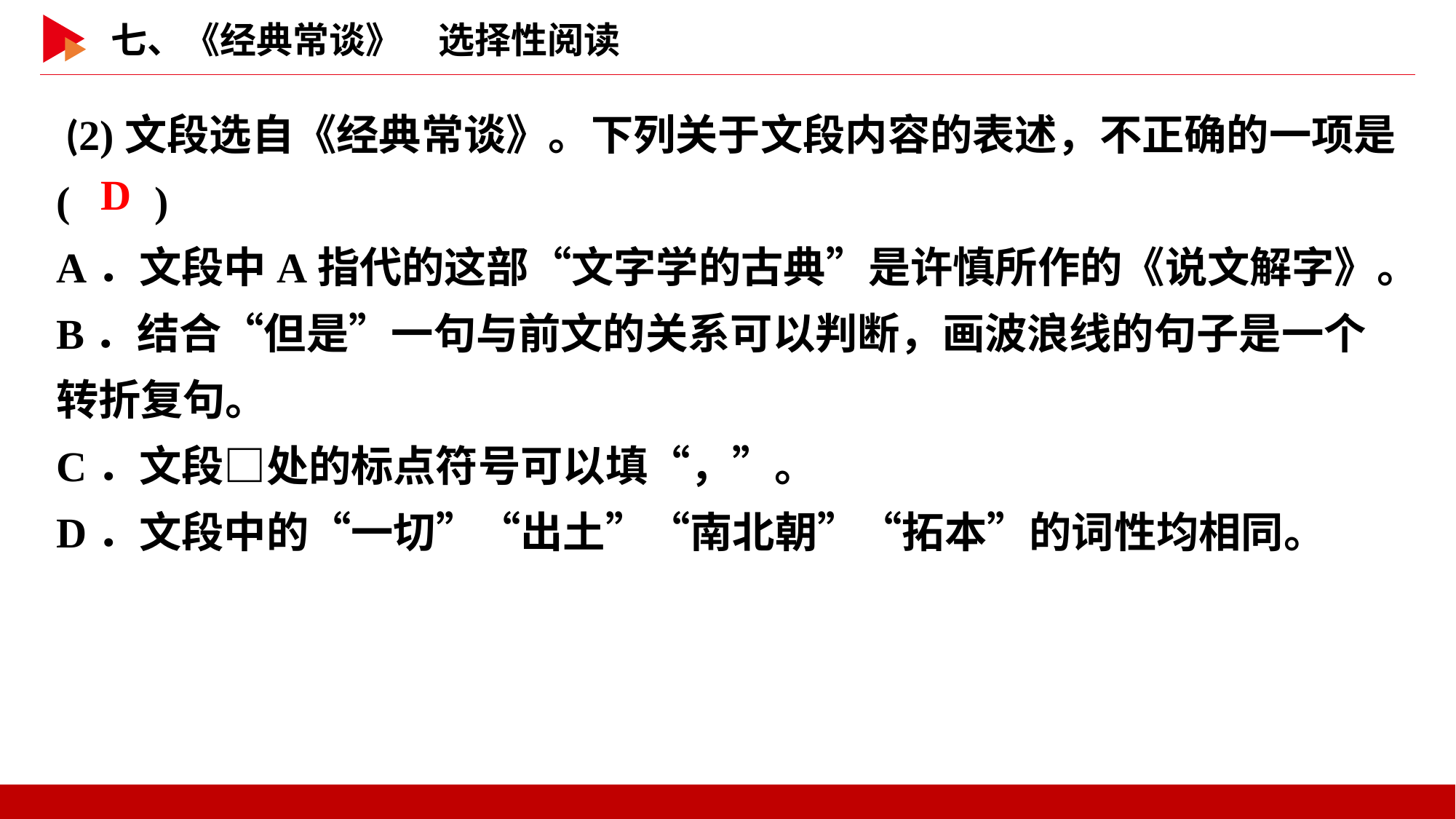

(2)文段选自《经典常谈》。下列关于文段内容的表述，不正确的一项是(        )
A．文段中A指代的这部“文字学的古典”是许慎所作的《说文解字》。
B．结合“但是”一句与前文的关系可以判断，画波浪线的句子是一个转折复句。
C．文段□处的标点符号可以填“，”。
D．文段中的“一切”“出土”“南北朝”“拓本”的词性均相同。
   D